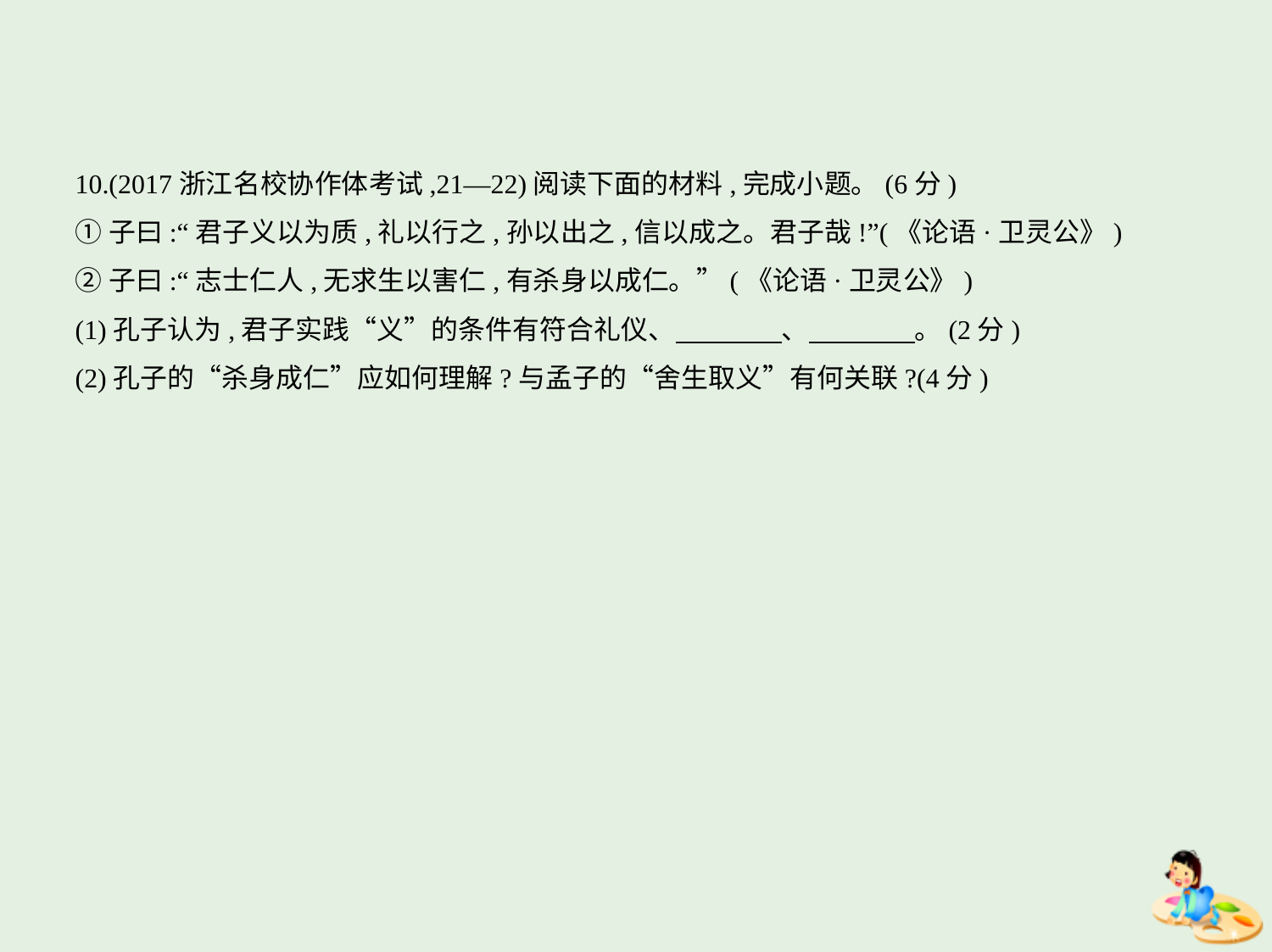

10.(2017浙江名校协作体考试,21—22)阅读下面的材料,完成小题。(6分)
①子曰:“君子义以为质,礼以行之,孙以出之,信以成之。君子哉!”(《论语·卫灵公》)
②子曰:“志士仁人,无求生以害仁,有杀身以成仁。”(《论语·卫灵公》)
(1)孔子认为,君子实践“义”的条件有符合礼仪、　　　    、　　　    。(2分)
(2)孔子的“杀身成仁”应如何理解?与孟子的“舍生取义”有何关联?(4分)